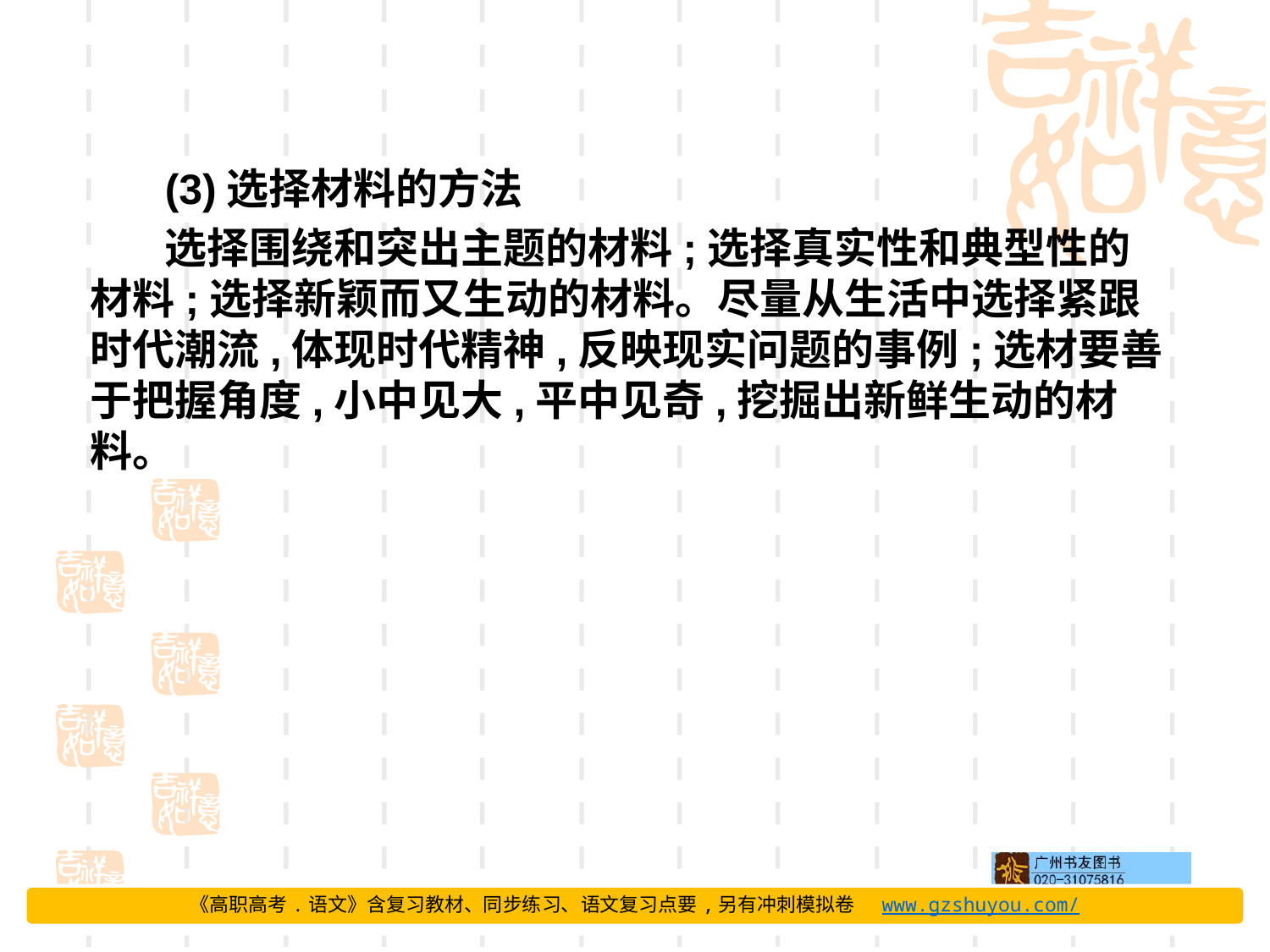

(3)选择材料的方法
选择围绕和突出主题的材料;选择真实性和典型性的材料;选择新颖而又生动的材料。尽量从生活中选择紧跟时代潮流,体现时代精神,反映现实问题的事例;选材要善于把握角度,小中见大,平中见奇,挖掘出新鲜生动的材料。